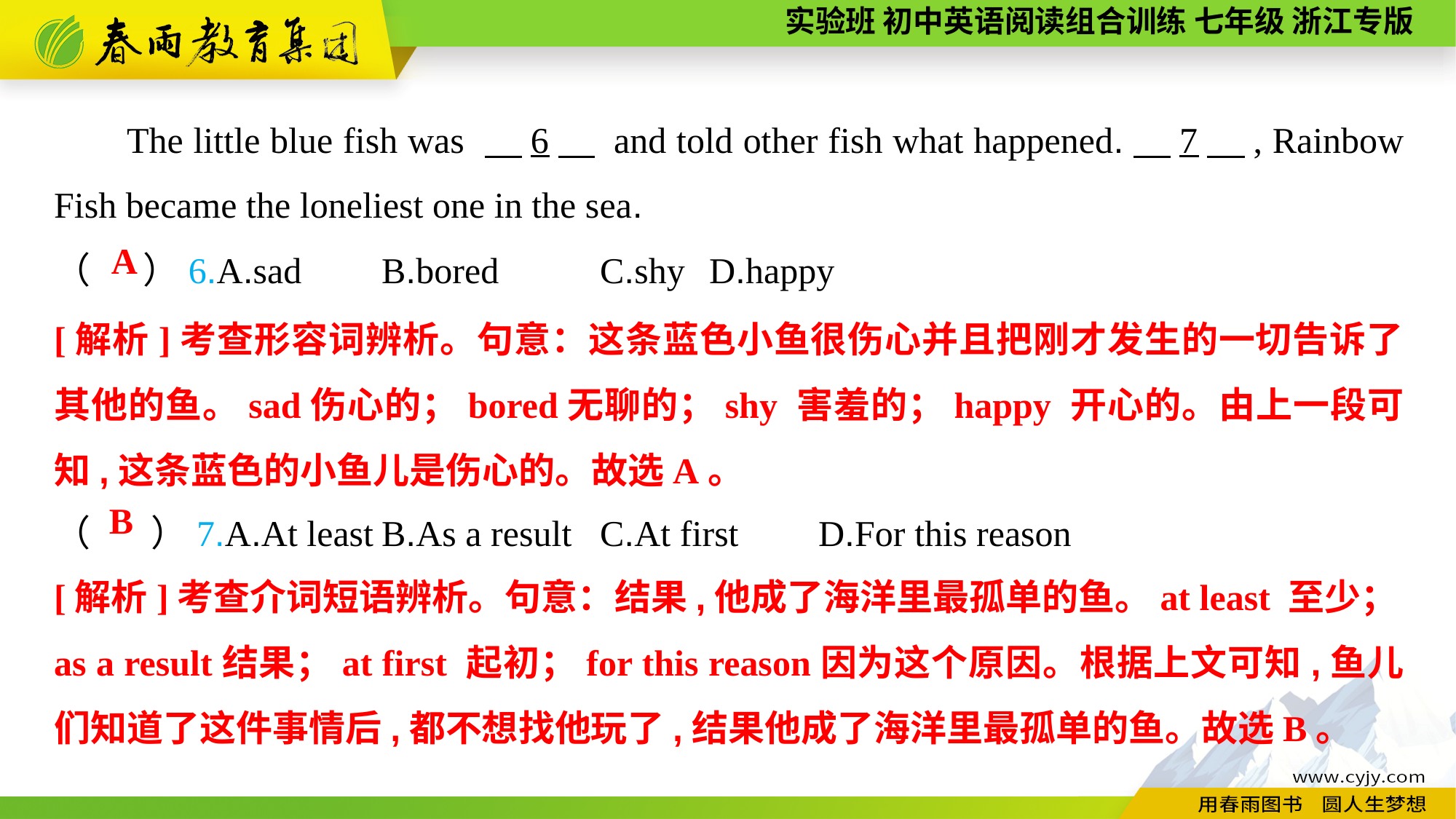

The little blue fish was 　6　 and told other fish what happened.　7　, Rainbow Fish became the loneliest one in the sea.
（　  ）6.A.sad	B.bored	C.shy	D.happy

（　   ）7.A.At least	B.As a result	C.At first	D.For this reason
A
[解析]考查形容词辨析。句意：这条蓝色小鱼很伤心并且把刚才发生的一切告诉了其他的鱼。sad伤心的；bored无聊的；shy 害羞的；happy 开心的。由上一段可知,这条蓝色的小鱼儿是伤心的。故选A。
B
[解析]考查介词短语辨析。句意：结果,他成了海洋里最孤单的鱼。at least 至少；as a result结果；at first 起初；for this reason因为这个原因。根据上文可知,鱼儿们知道了这件事情后,都不想找他玩了,结果他成了海洋里最孤单的鱼。故选B。